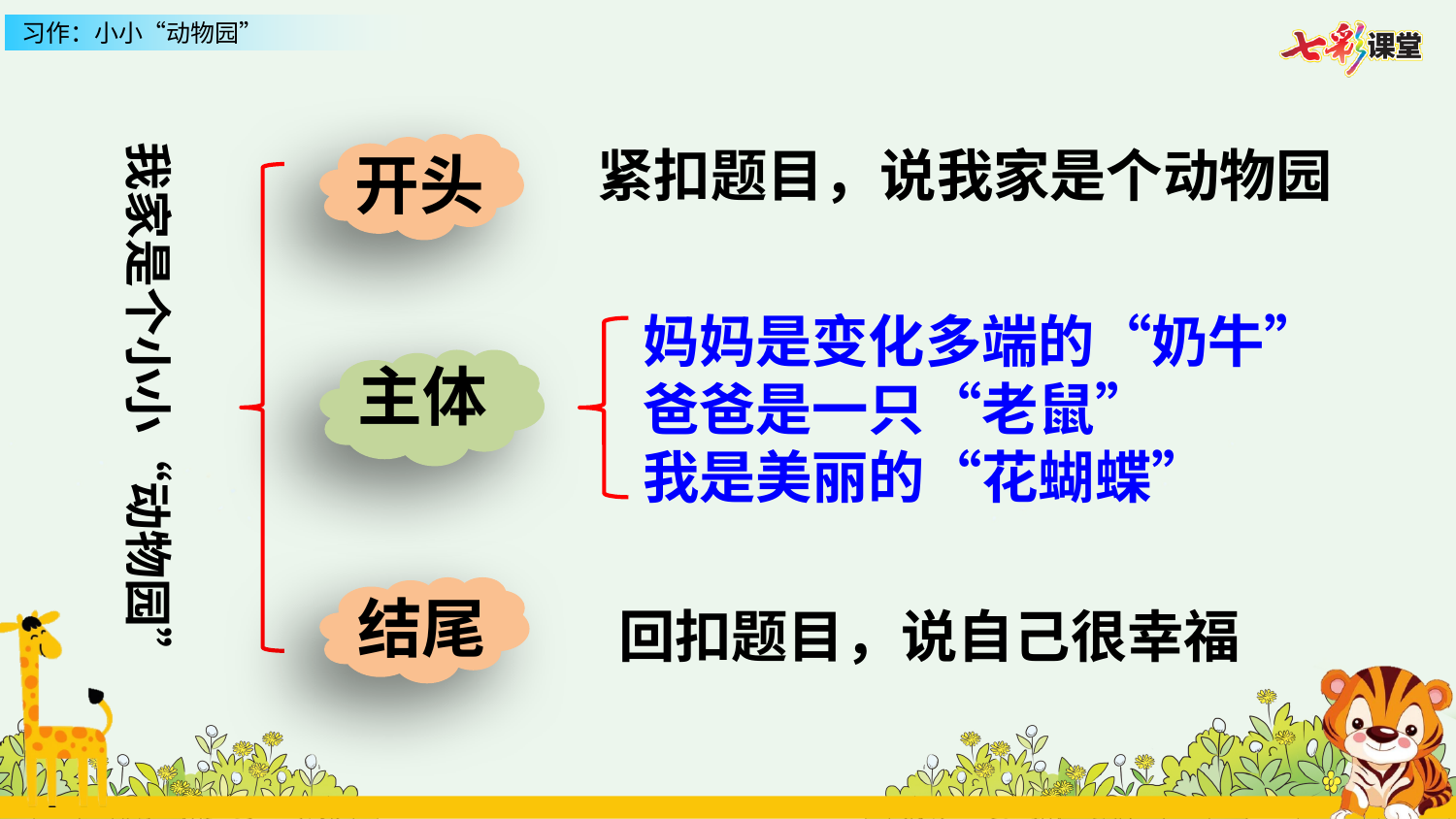

我家是个小小“动物园”
紧扣题目，说我家是个动物园

开头

妈妈是变化多端的“奶牛”
爸爸是一只“老鼠”
我是美丽的“花蝴蝶”

主体

结尾
回扣题目，说自己很幸福